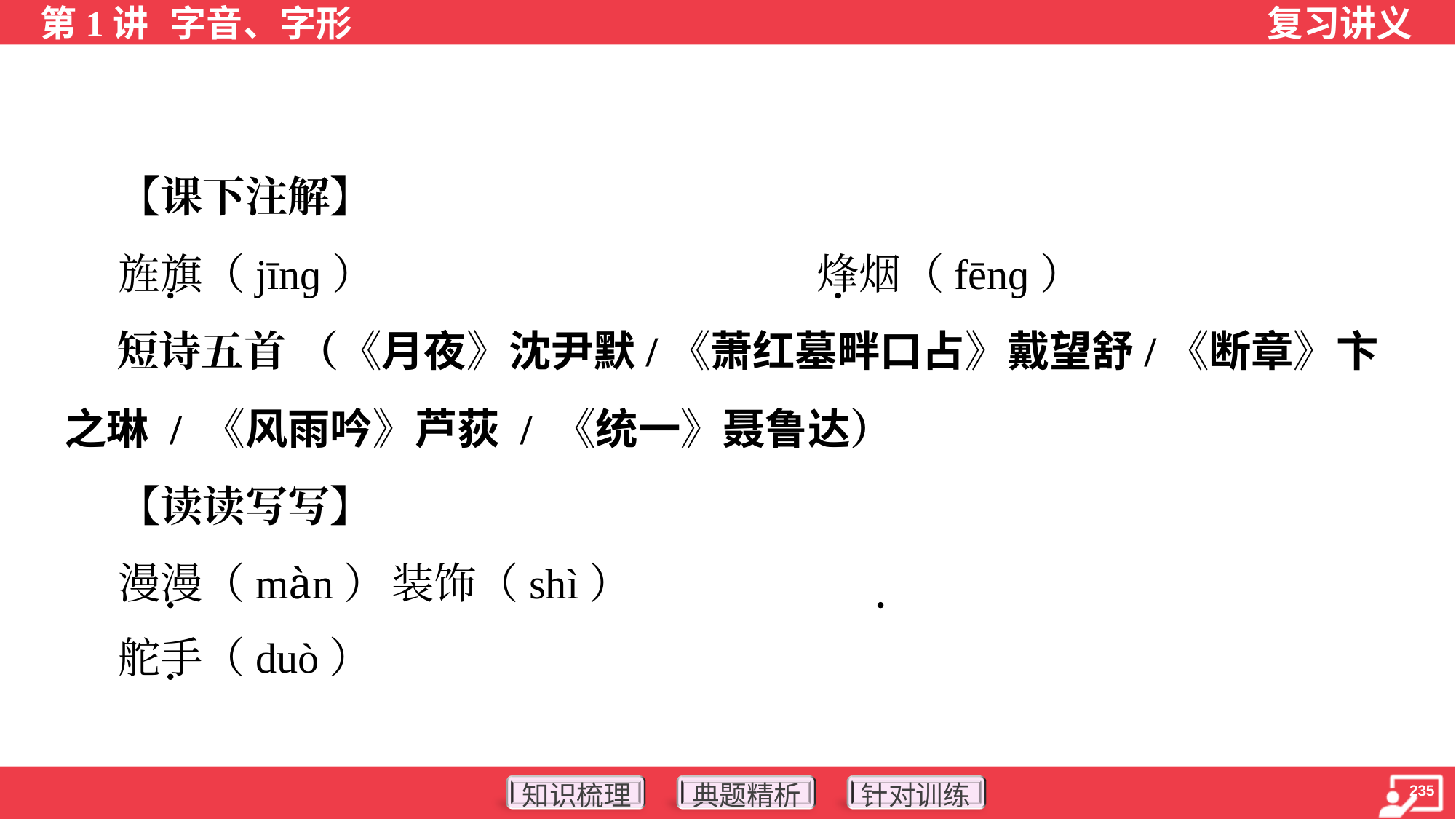

【课下注解】
    旌旗（jīnɡ）	烽烟（fēnɡ）
    短诗五首 （《月夜》沈尹默/《萧红墓畔口占》戴望舒/《断章》卞
之琳 / 《风雨吟》芦荻 / 《统一》聂鲁达）
    【读读写写】
    漫漫（màn）	装饰（shì）
    舵手（duò）